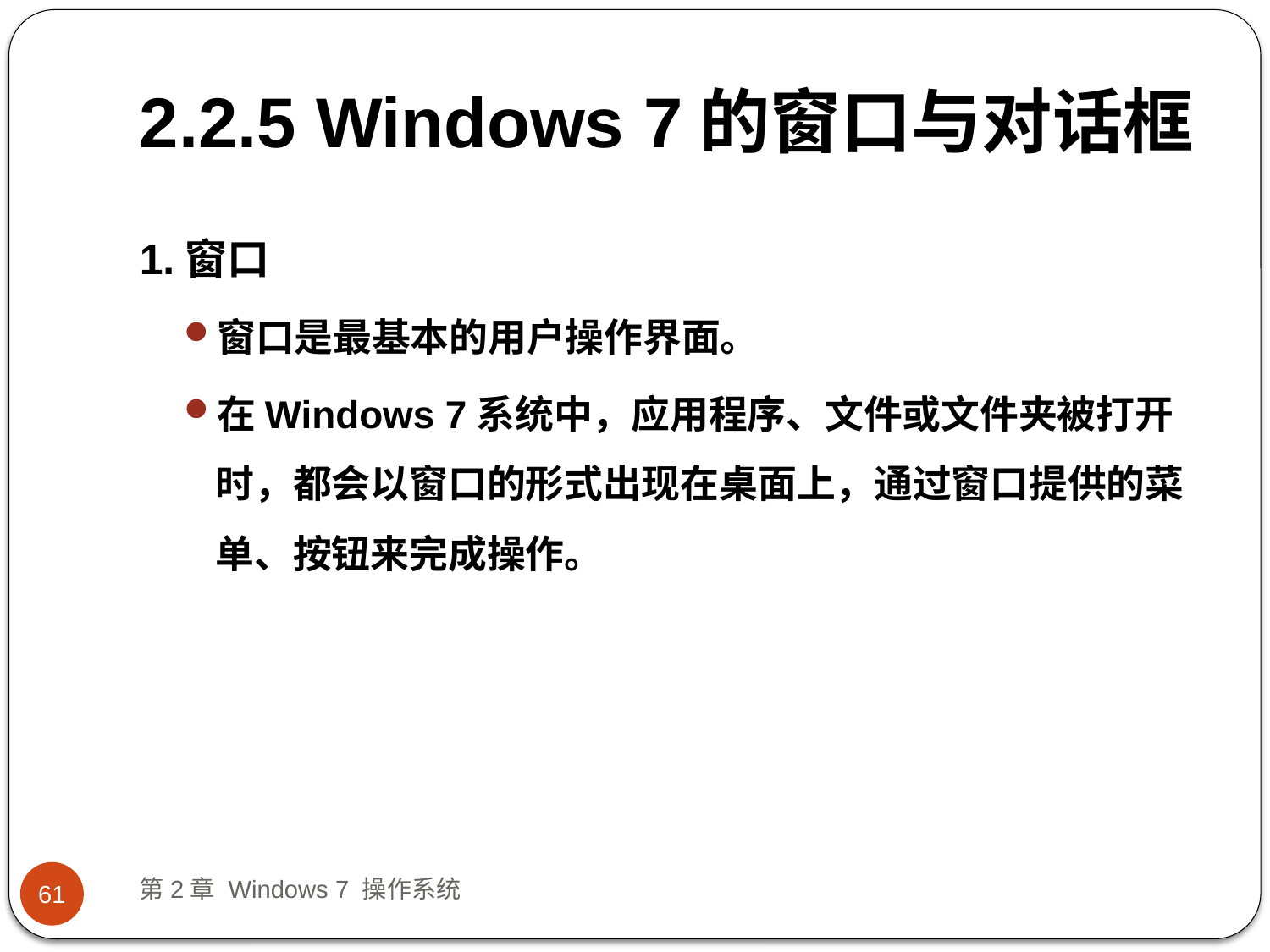

# 2.2.5 Windows 7的窗口与对话框
1.窗口
窗口是最基本的用户操作界面。
在Windows 7系统中，应用程序、文件或文件夹被打开时，都会以窗口的形式出现在桌面上，通过窗口提供的菜单、按钮来完成操作。

第2章 Windows 7 操作系统
61